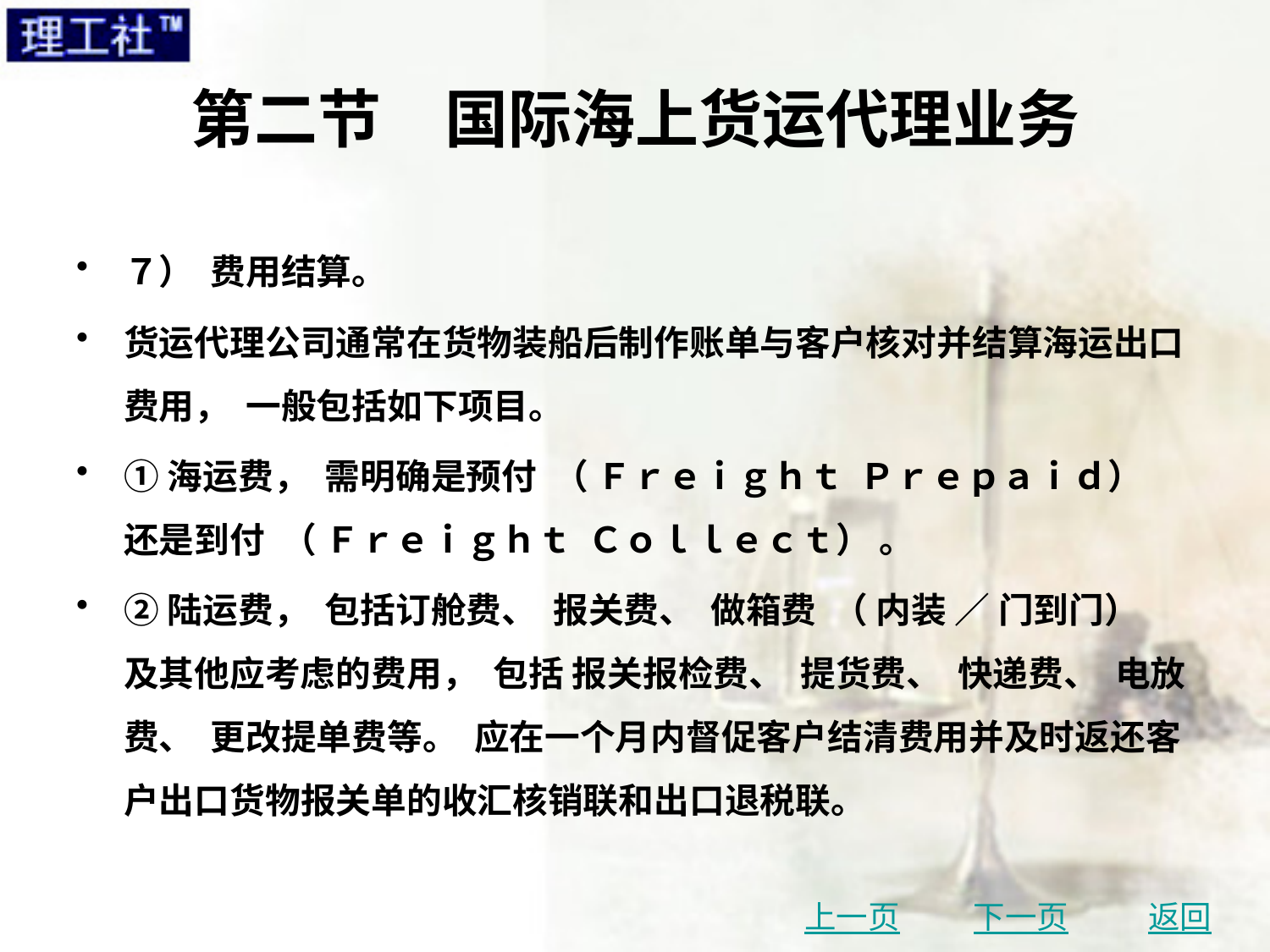

# 第二节　国际海上货运代理业务
７）  费用结算。
货运代理公司通常在货物装船后制作账单与客户核对并结算海运出口费用，  一般包括如下项目。
①海运费，  需明确是预付  （ Ｆｒｅｉｇｈｔ  Ｐｒｅｐａｉｄ）   还是到付  （ Ｆｒｅｉｇｈｔ  Ｃｏｌｌｅｃｔ） 。
②陆运费，  包括订舱费、  报关费、  做箱费  （ 内装 ／ 门到门）   及其他应考虑的费用，  包括 报关报检费、  提货费、  快递费、  电放费、  更改提单费等。  应在一个月内督促客户结清费用并及时返还客户出口货物报关单的收汇核销联和出口退税联。
上一页
下一页
返回